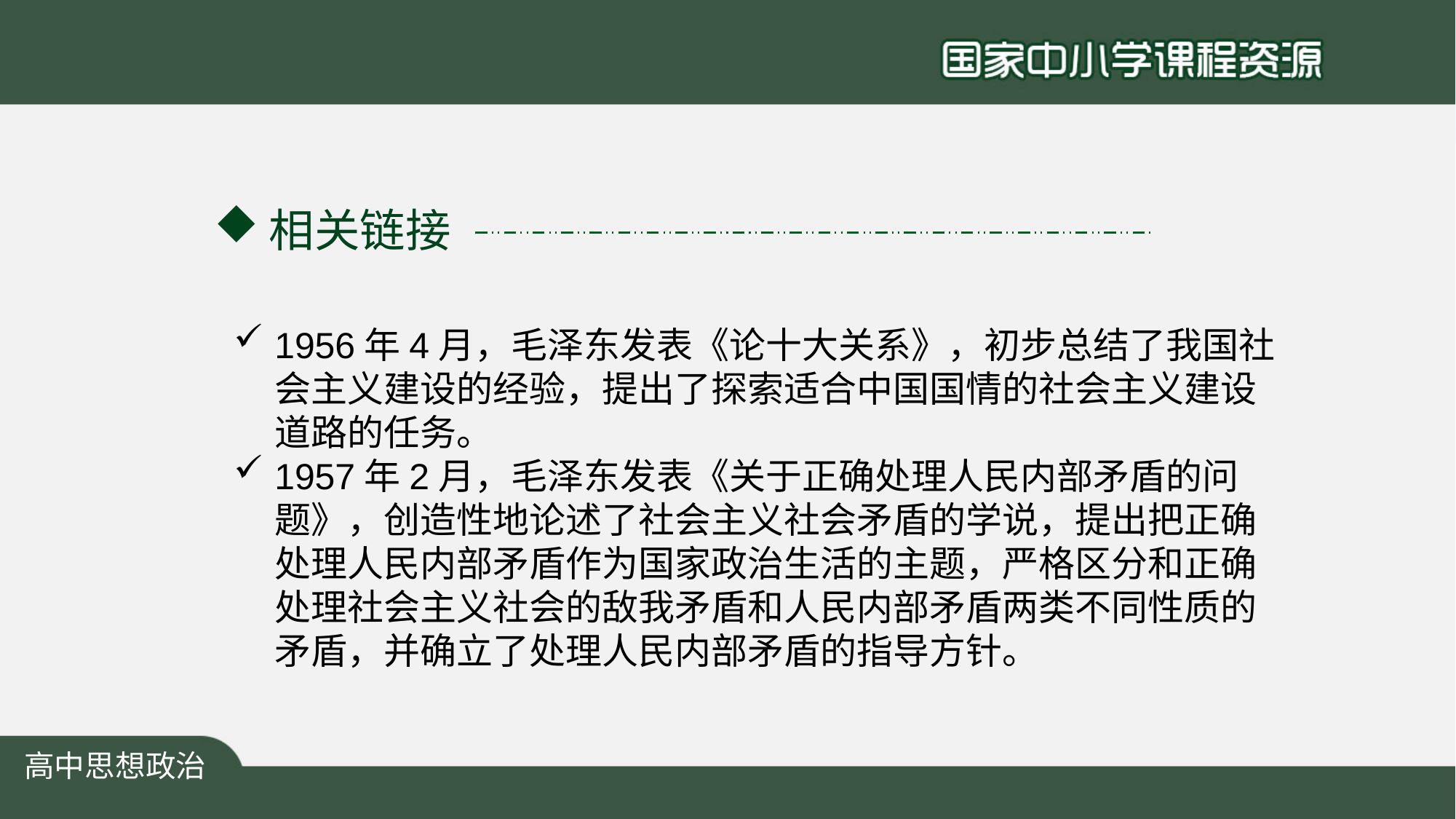

# 相关链接
1956年4月，毛泽东发表《论十大关系》，初步总结了我国社会主义建设的经验，提出了探索适合中国国情的社会主义建设道路的任务。
1957年2月，毛泽东发表《关于正确处理人民内部矛盾的问题》，创造性地论述了社会主义社会矛盾的学说，提出把正确处理人民内部矛盾作为国家政治生活的主题，严格区分和正确处理社会主义社会的敌我矛盾和人民内部矛盾两类不同性质的矛盾，并确立了处理人民内部矛盾的指导方针。